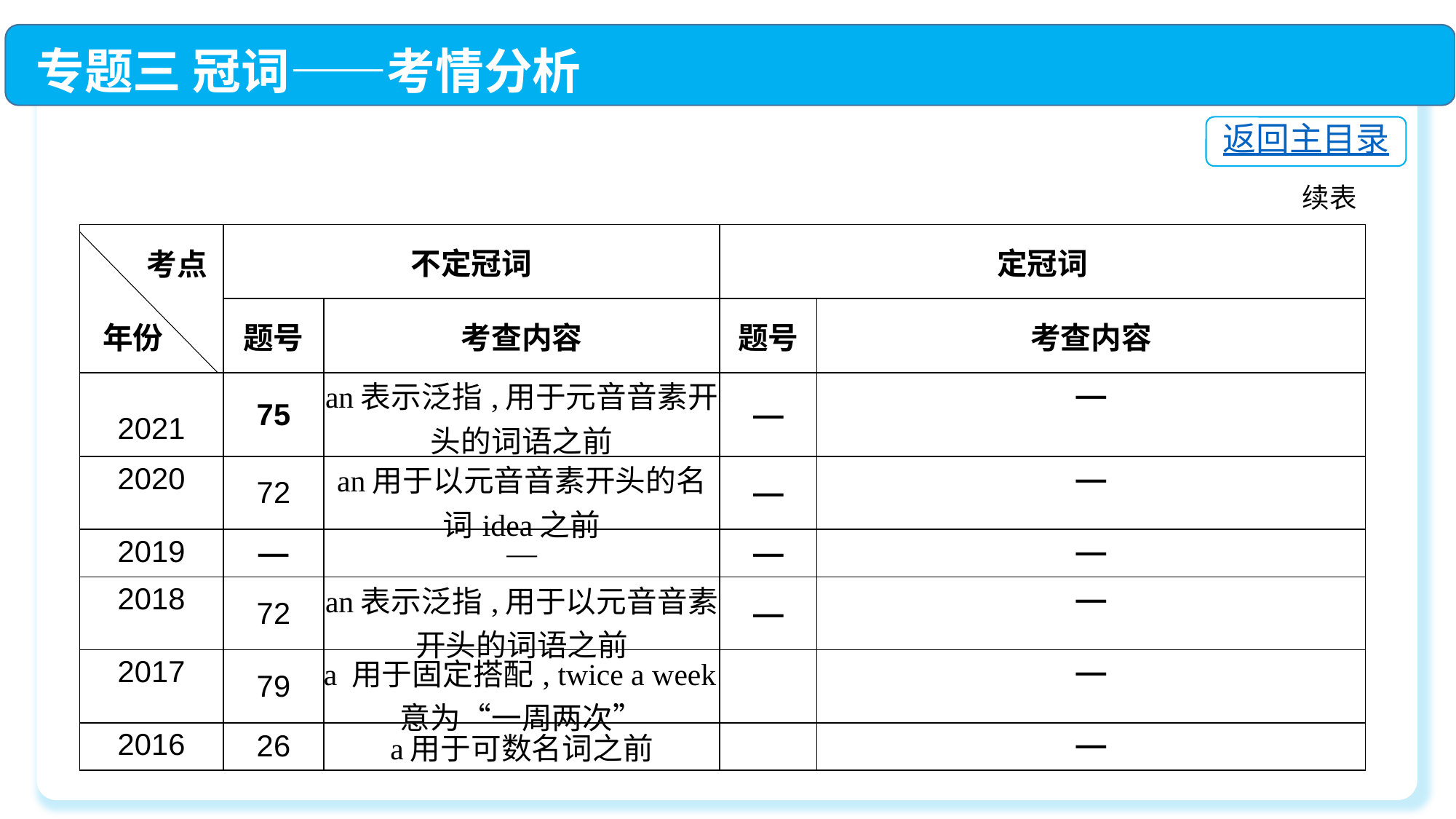

专题三 冠词——考情分析

返回主目录
续表
|  | 不定冠词 |  | 定冠词 |  |
| --- | --- | --- | --- | --- |
|  | 题号 | 考查内容 | 题号 | 考查内容 |
| 2021 | 75 | an表示泛指,用于元音音素开头的词语之前 | — | — |
| 2020 | 72 | an用于以元音音素开头的名词idea之前 | — | — |
| 2019 | — | — | — | — |
| 2018 | 72 | an表示泛指,用于以元音音素开头的词语之前 | — | — |
| 2017 | 79 | a 用于固定搭配, twice a week意为“一周两次” |  | — |
| 2016 | 26 | a用于可数名词之前 |  | — |
 考点
年份